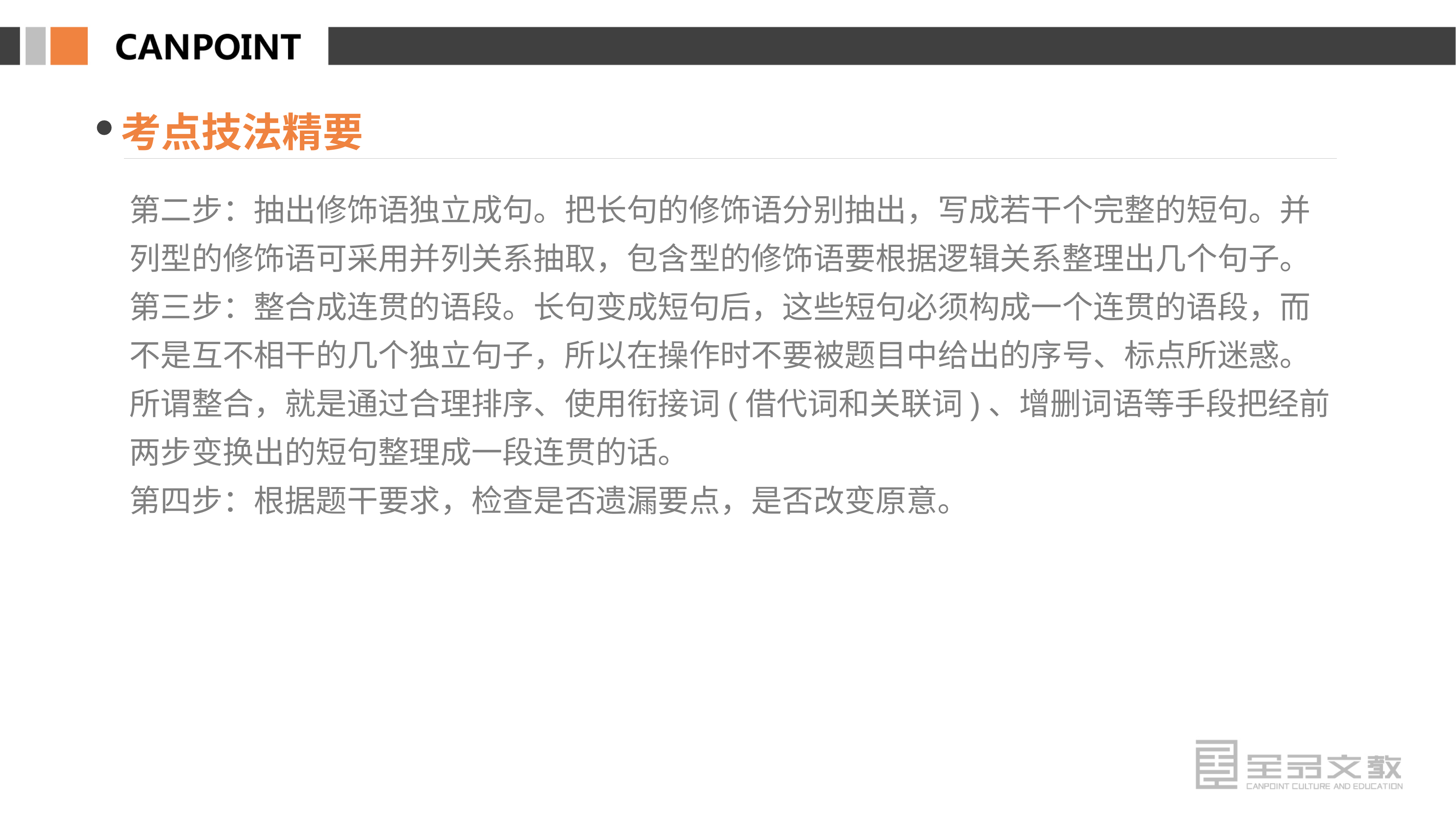

考点技法精要

第二步：抽出修饰语独立成句。把长句的修饰语分别抽出，写成若干个完整的短句。并列型的修饰语可采用并列关系抽取，包含型的修饰语要根据逻辑关系整理出几个句子。
第三步：整合成连贯的语段。长句变成短句后，这些短句必须构成一个连贯的语段，而不是互不相干的几个独立句子，所以在操作时不要被题目中给出的序号、标点所迷惑。所谓整合，就是通过合理排序、使用衔接词(借代词和关联词)、增删词语等手段把经前两步变换出的短句整理成一段连贯的话。
第四步：根据题干要求，检查是否遗漏要点，是否改变原意。